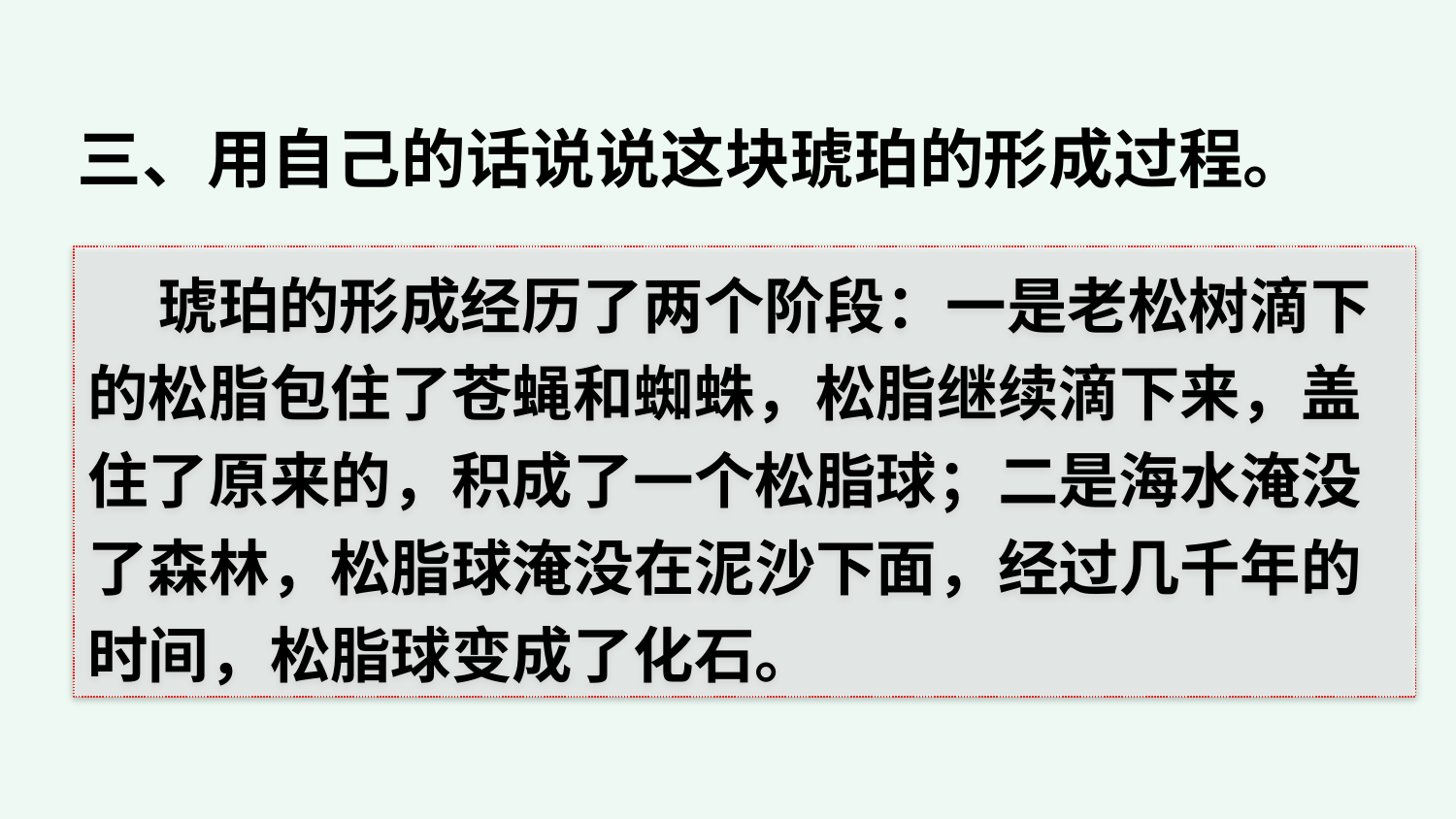

三、用自己的话说说这块琥珀的形成过程。
    琥珀的形成经历了两个阶段：一是老松树滴下的松脂包住了苍蝇和蜘蛛，松脂继续滴下来，盖住了原来的，积成了一个松脂球；二是海水淹没了森林，松脂球淹没在泥沙下面，经过几千年的时间，松脂球变成了化石。